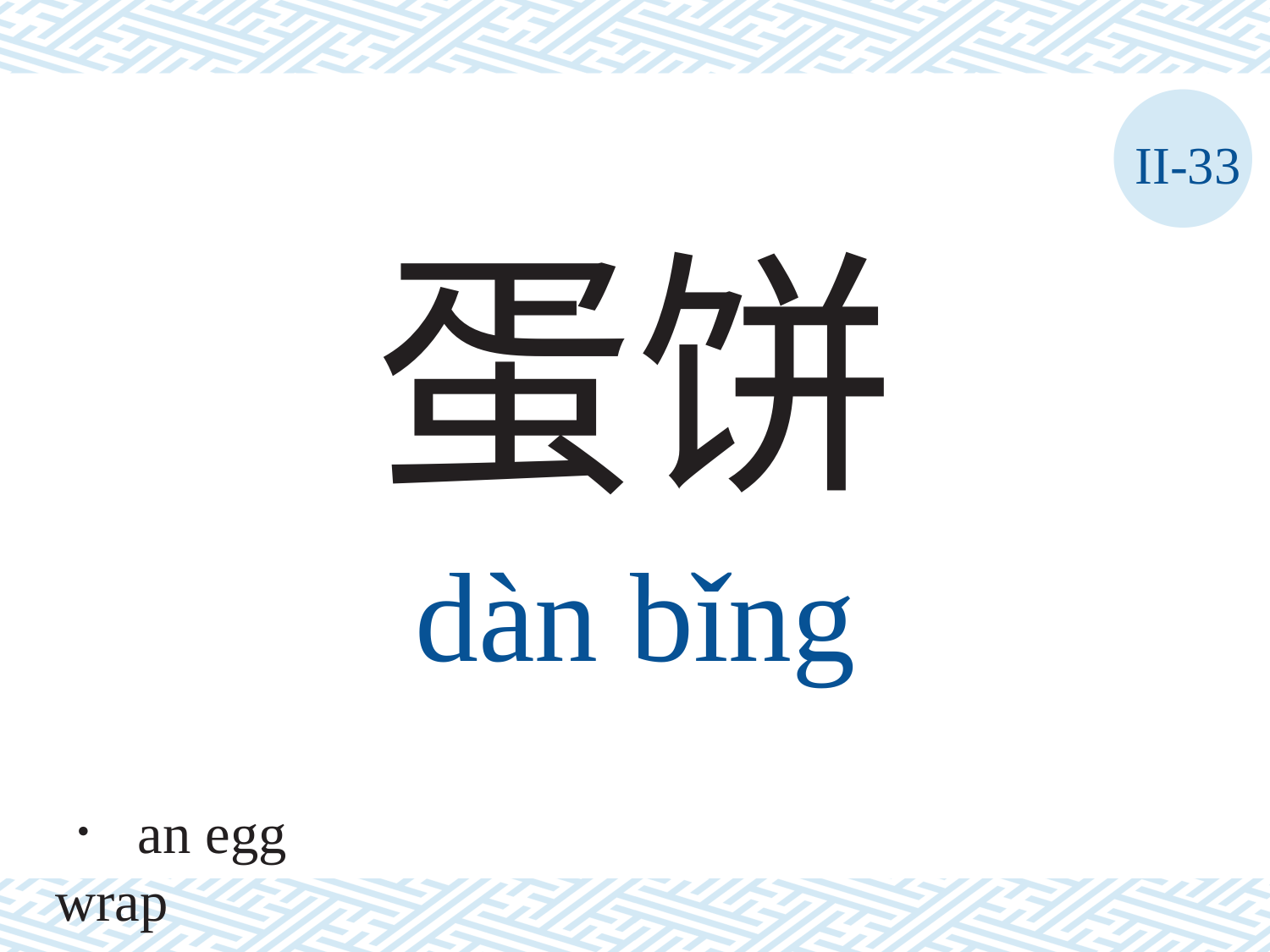

II-33
蛋饼
dàn	bǐng
． an egg wrap